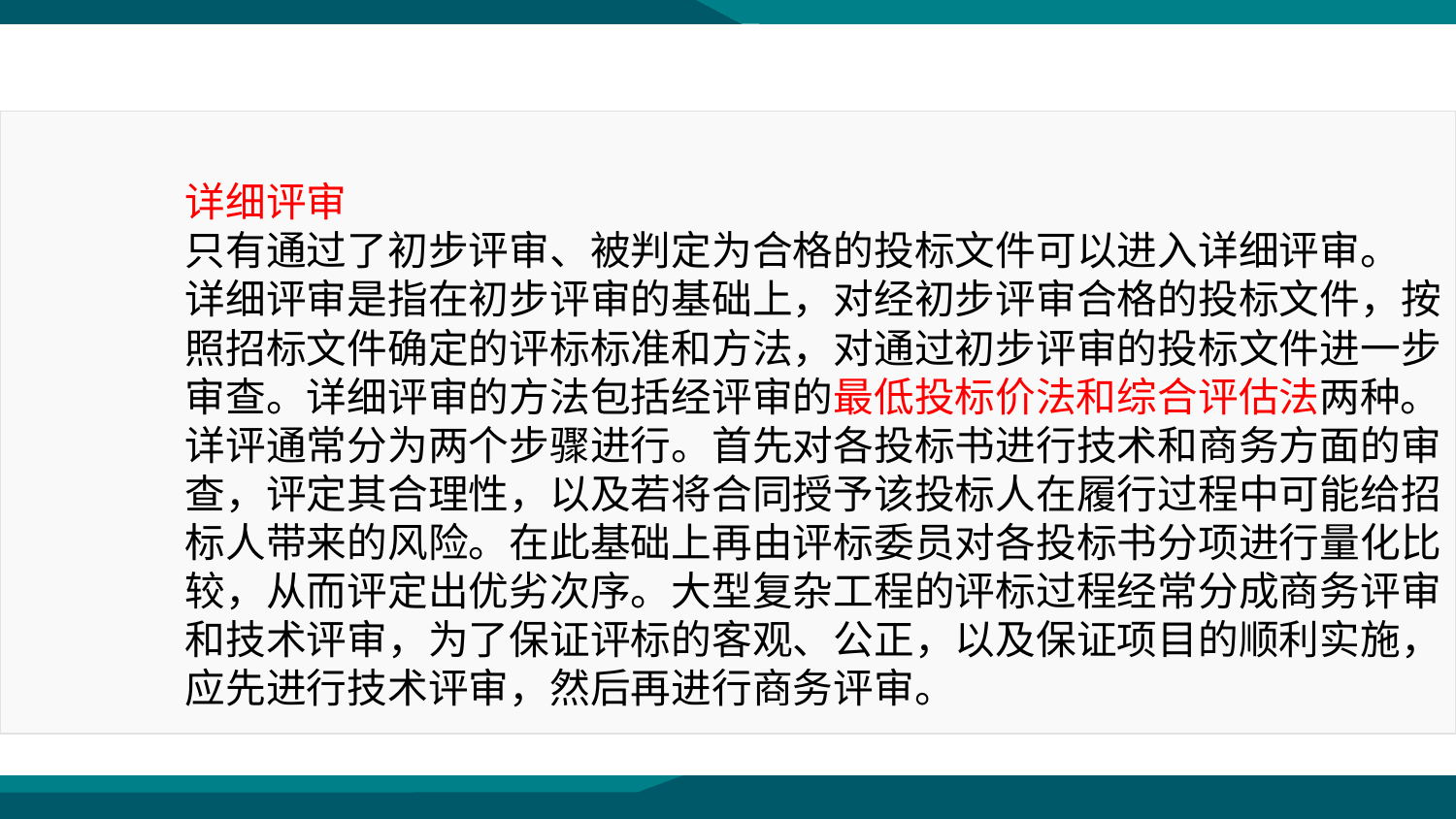

详细评审
只有通过了初步评审、被判定为合格的投标文件可以进入详细评审。
详细评审是指在初步评审的基础上，对经初步评审合格的投标文件，按照招标文件确定的评标标准和方法，对通过初步评审的投标文件进一步审查。详细评审的方法包括经评审的最低投标价法和综合评估法两种。
详评通常分为两个步骤进行。首先对各投标书进行技术和商务方面的审查，评定其合理性，以及若将合同授予该投标人在履行过程中可能给招标人带来的风险。在此基础上再由评标委员对各投标书分项进行量化比较，从而评定出优劣次序。大型复杂工程的评标过程经常分成商务评审和技术评审，为了保证评标的客观、公正，以及保证项目的顺利实施，应先进行技术评审，然后再进行商务评审。